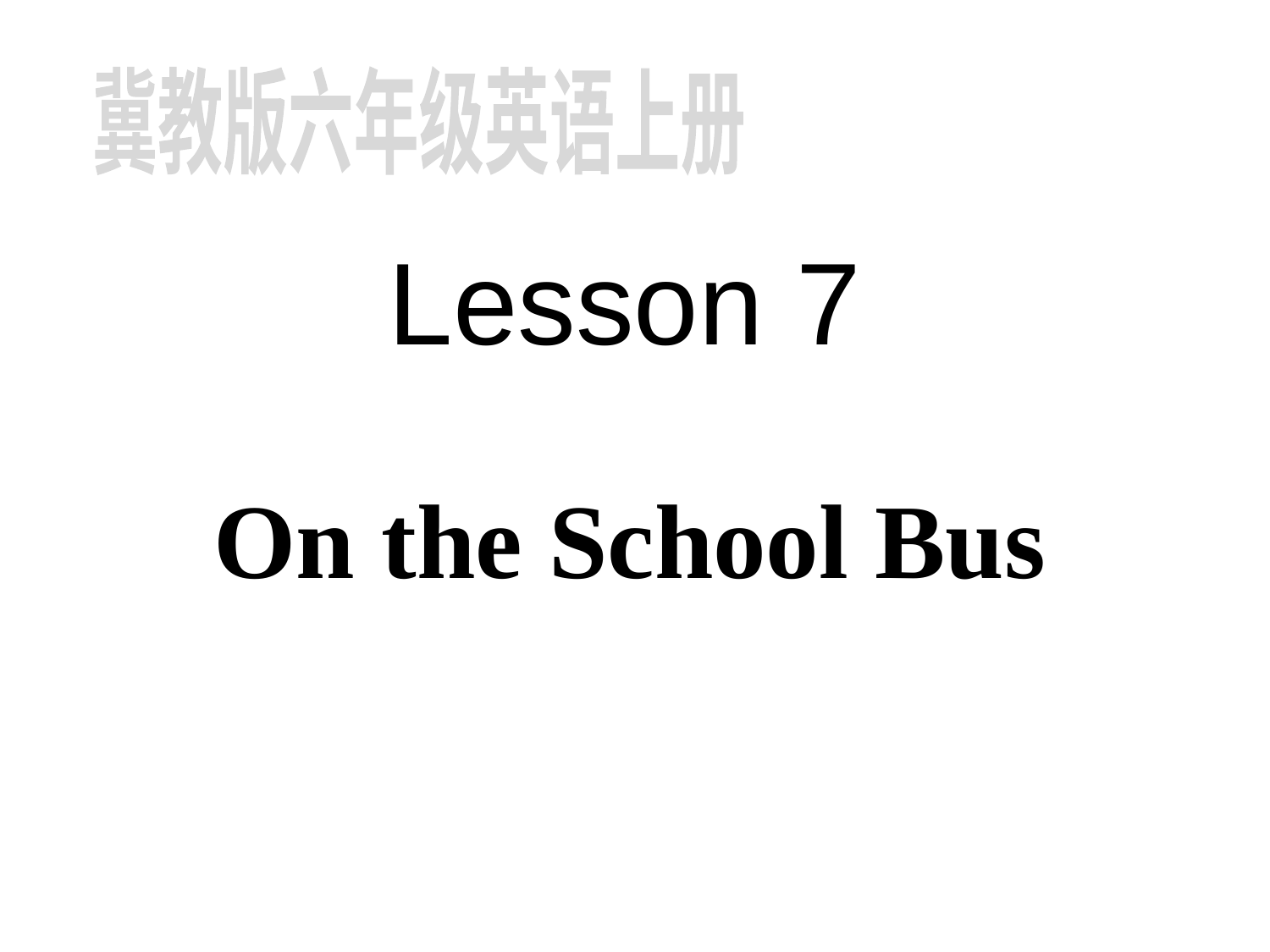

冀教版六年级英语上册
# Lesson 7
On the School Bus